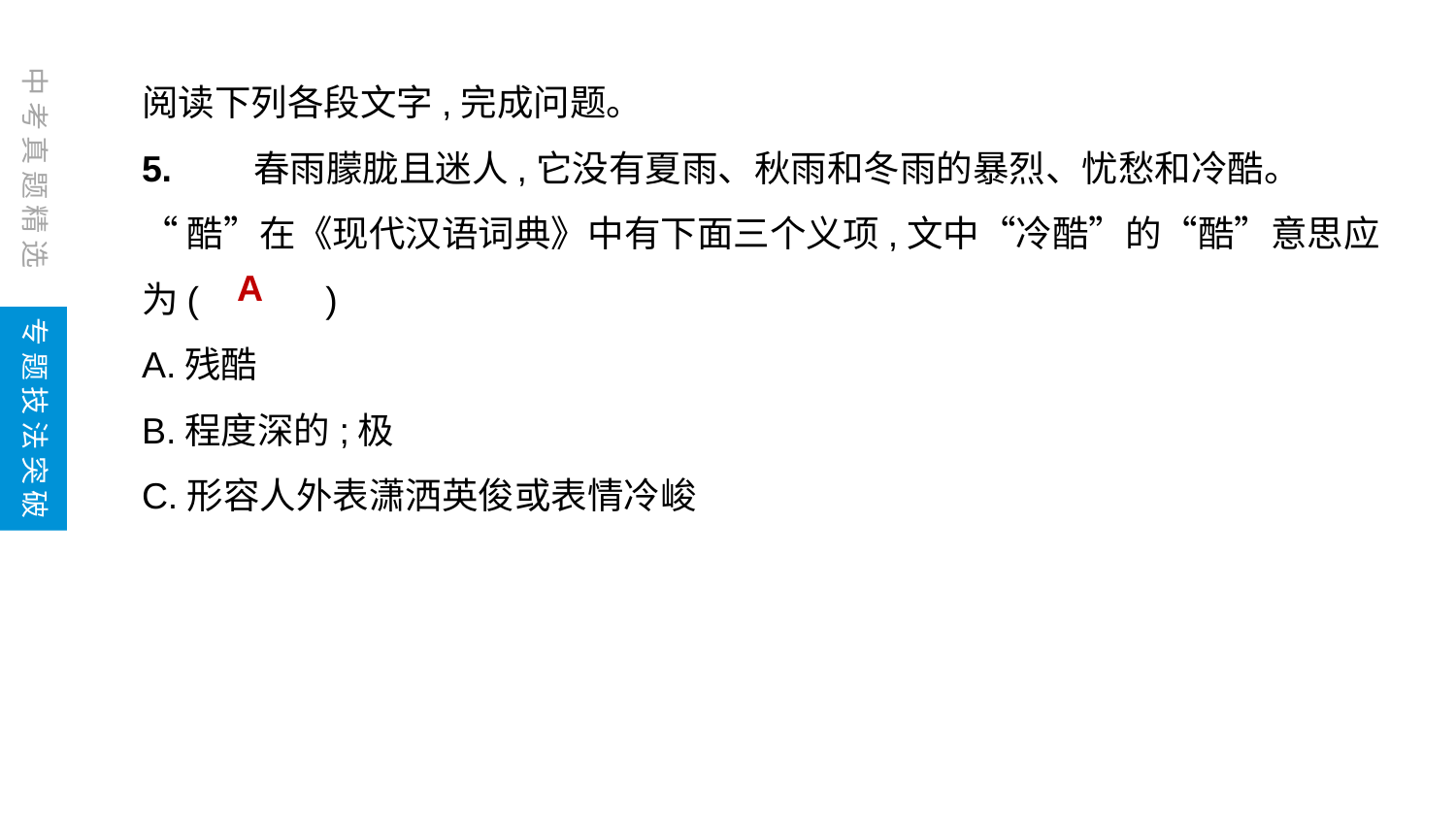

阅读下列各段文字,完成问题。
5.　　春雨朦胧且迷人,它没有夏雨、秋雨和冬雨的暴烈、忧愁和冷酷。
“酷”在《现代汉语词典》中有下面三个义项,文中“冷酷”的“酷”意思应为(　　　)
A.残酷
B.程度深的;极
C.形容人外表潇洒英俊或表情冷峻
中考真题精选
A

专题技法突破